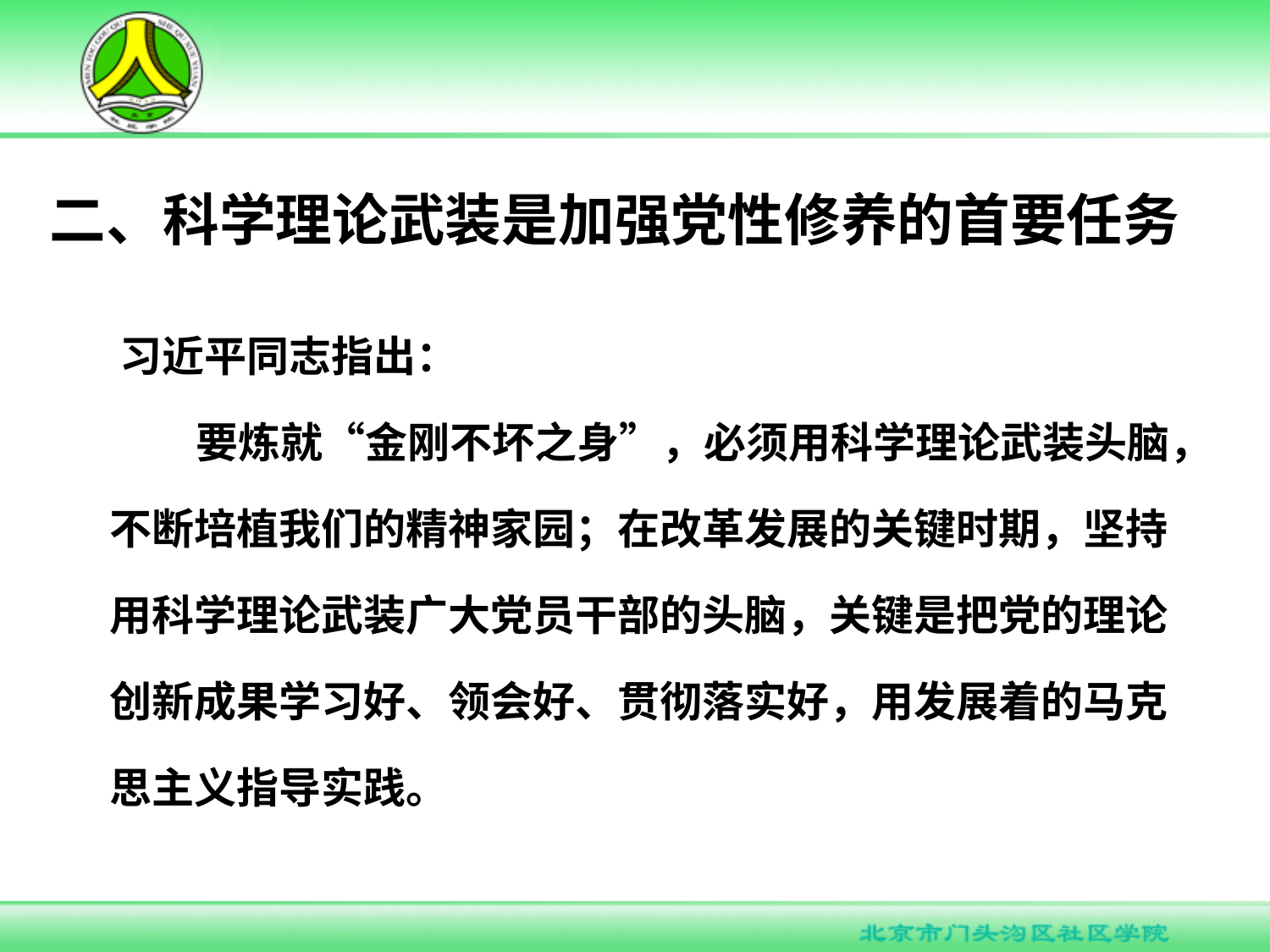

# 二、科学理论武装是加强党性修养的首要任务
     习近平同志指出：
         要炼就“金刚不坏之身”，必须用科学理论武装头脑，不断培植我们的精神家园；在改革发展的关键时期，坚持用科学理论武装广大党员干部的头脑，关键是把党的理论创新成果学习好、领会好、贯彻落实好，用发展着的马克思主义指导实践。